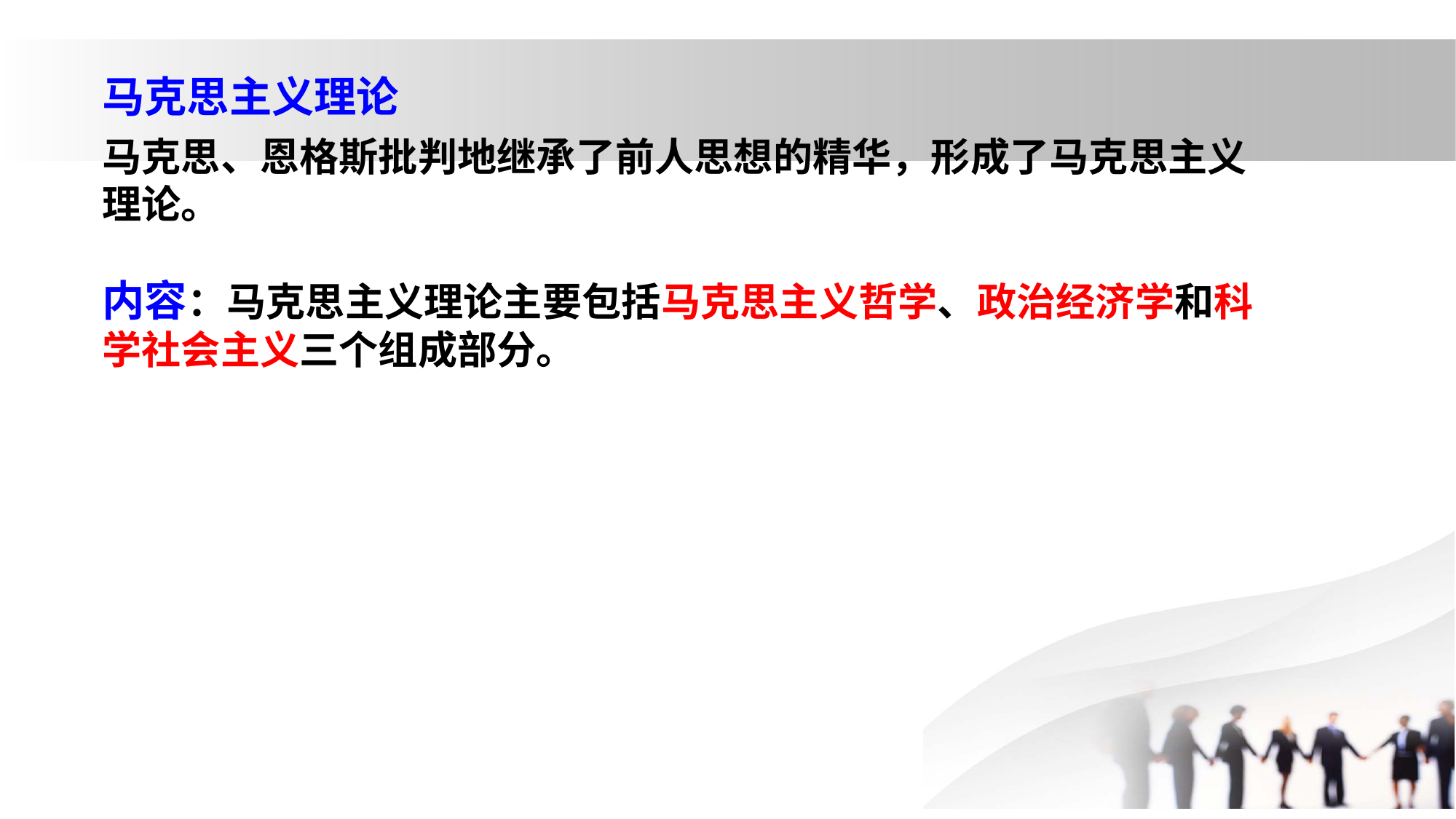

马克思主义理论
马克思、恩格斯批判地继承了前人思想的精华，形成了马克思主义理论。

内容：马克思主义理论主要包括马克思主义哲学、政治经济学和科学社会主义三个组成部分。